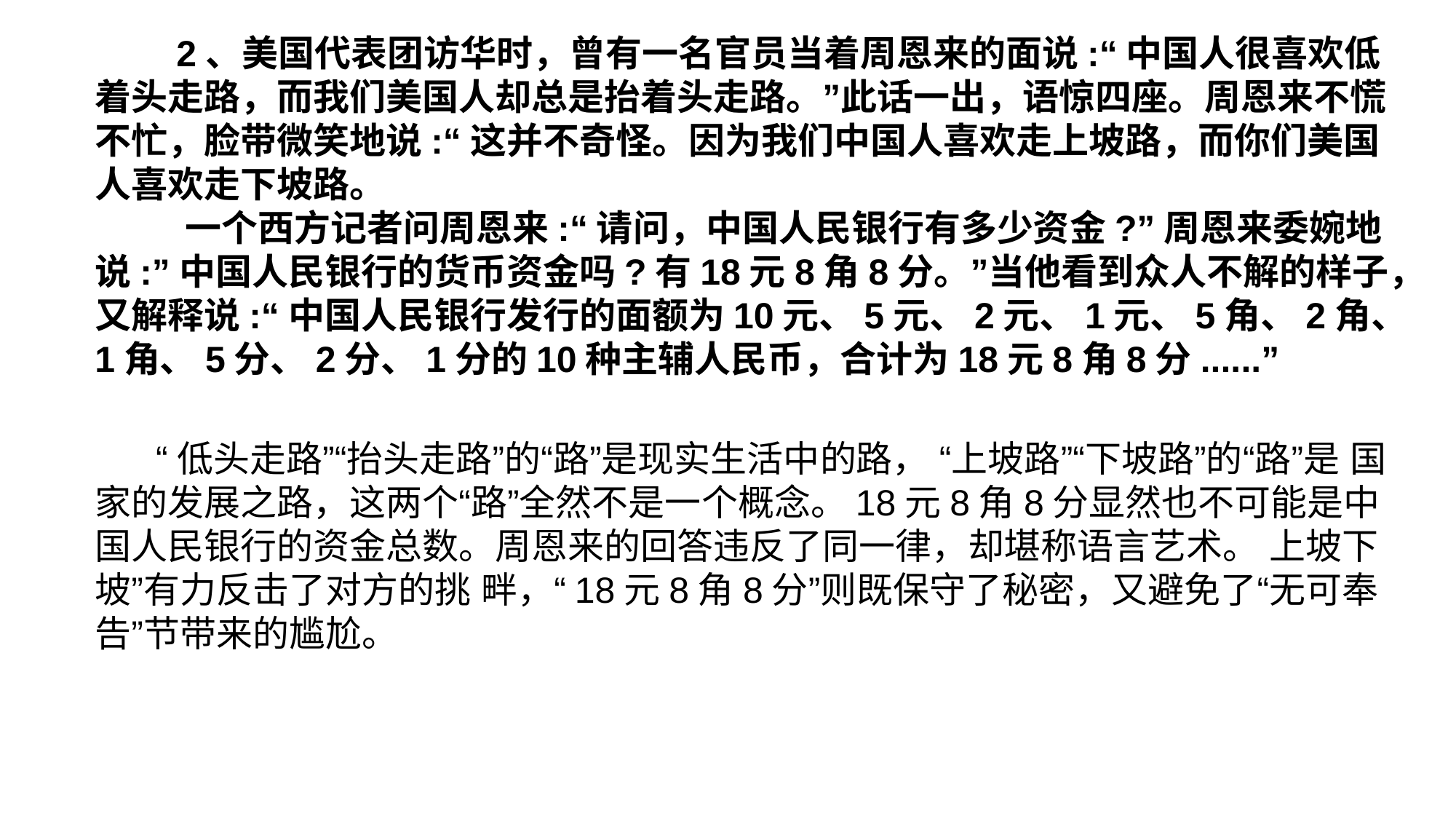

2、美国代表团访华时，曾有一名官员当着周恩来的面说:“中国人很喜欢低着头走路，而我们美国人却总是抬着头走路。”此话一出，语惊四座。周恩来不慌不忙，脸带微笑地说:“这并不奇怪。因为我们中国人喜欢走上坡路，而你们美国人喜欢走下坡路。
        一个西方记者问周恩来:“请问，中国人民银行有多少资金?”周恩来委婉地说:”中国人民银行的货币资金吗?有18元8角8分。”当他看到众人不解的样子，又解释说:“中国人民银行发行的面额为10元、5元、2元、1元、5角、2角、1角、5分、2分、1分的10种主辅人民币，合计为18元8角8分......”
      “低头走路”“抬头走路”的“路”是现实生活中的路， “上坡路”“下坡路”的“路”是 国家的发展之路，这两个“路”全然不是一个概念。18元8角8分显然也不可能是中国人民银行的资金总数。周恩来的回答违反了同一律，却堪称语言艺术。 上坡下坡”有力反击了对方的挑 畔，“18元8角8分”则既保守了秘密，又避免了“无可奉告”节带来的尴尬。